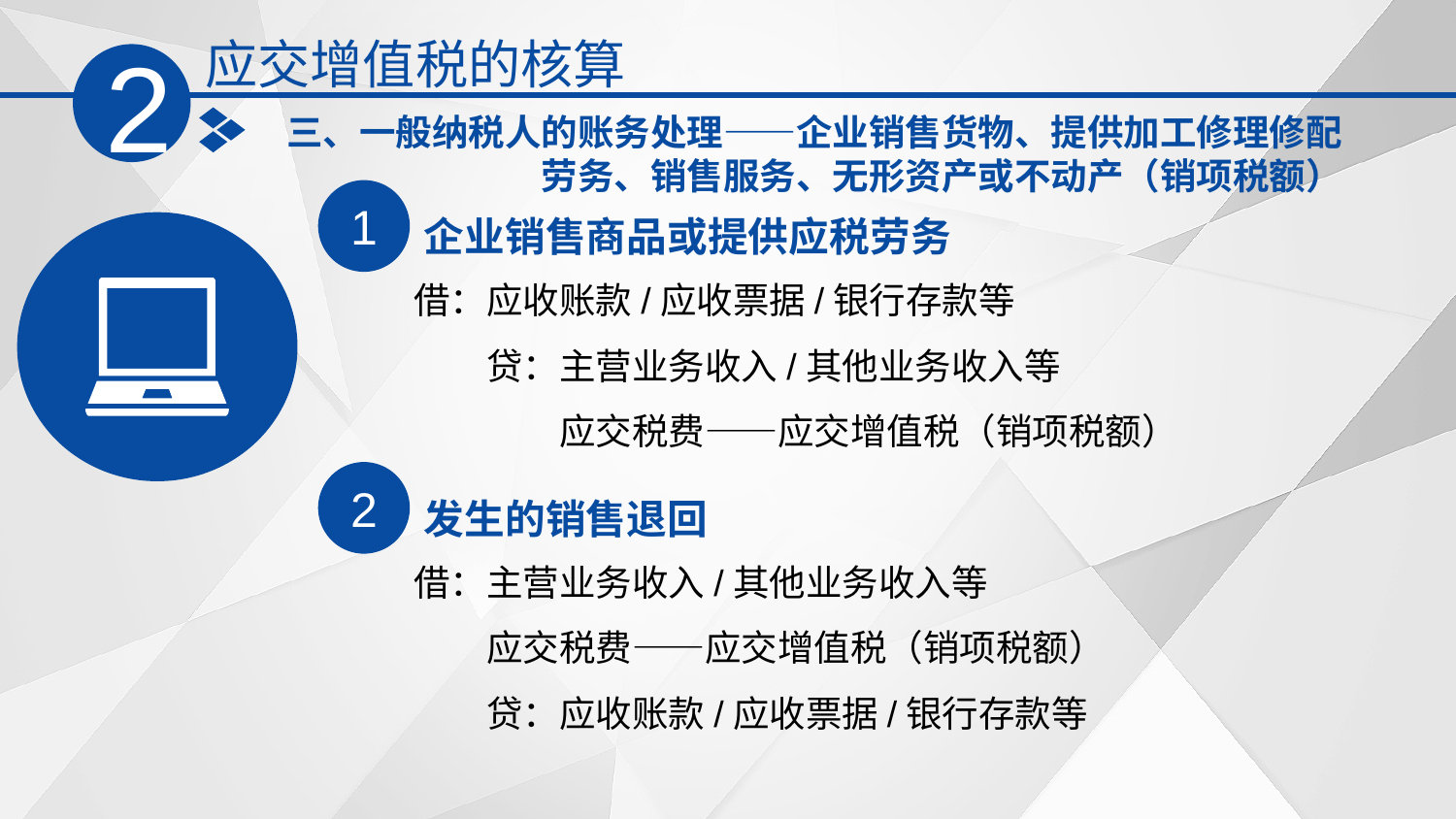

应交增值税的核算
2

三、一般纳税人的账务处理——企业销售货物、提供加工修理修配劳务、销售服务、无形资产或不动产（销项税额）

1
企业销售商品或提供应税劳务

借：应收账款/应收票据/银行存款等
　　贷：主营业务收入/其他业务收入等
　　　　应交税费——应交增值税（销项税额）
2
发生的销售退回
借：主营业务收入/其他业务收入等
　　应交税费——应交增值税（销项税额）
　　贷：应收账款/应收票据/银行存款等